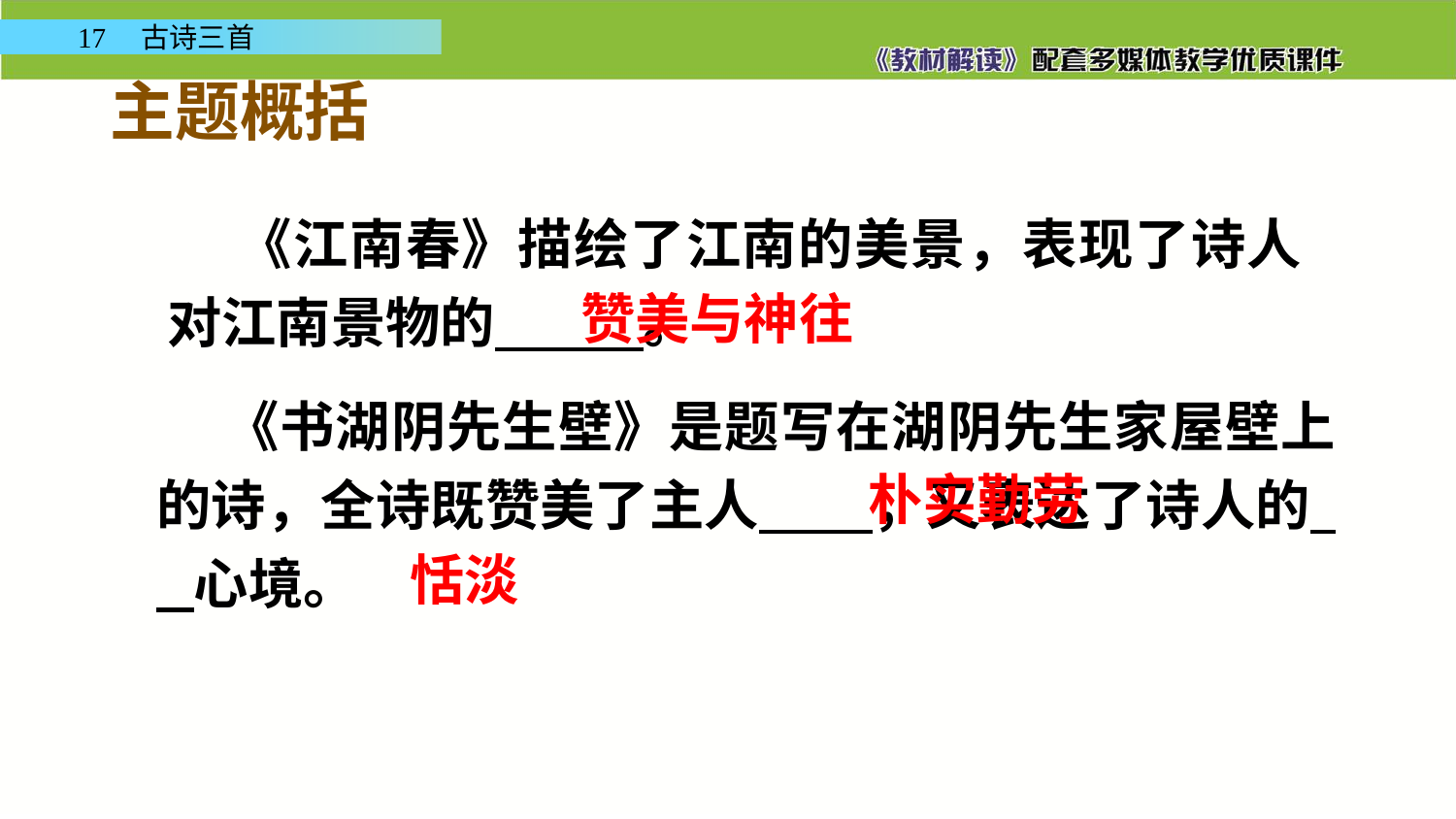

主题概括
    《江南春》描绘了江南的美景，表现了诗人对江南景物的            。
赞美与神往
    《书湖阴先生壁》是题写在湖阴先生家屋壁上的诗，全诗既赞美了主人         ，又表达了诗人的      心境。
朴实勤劳
恬淡